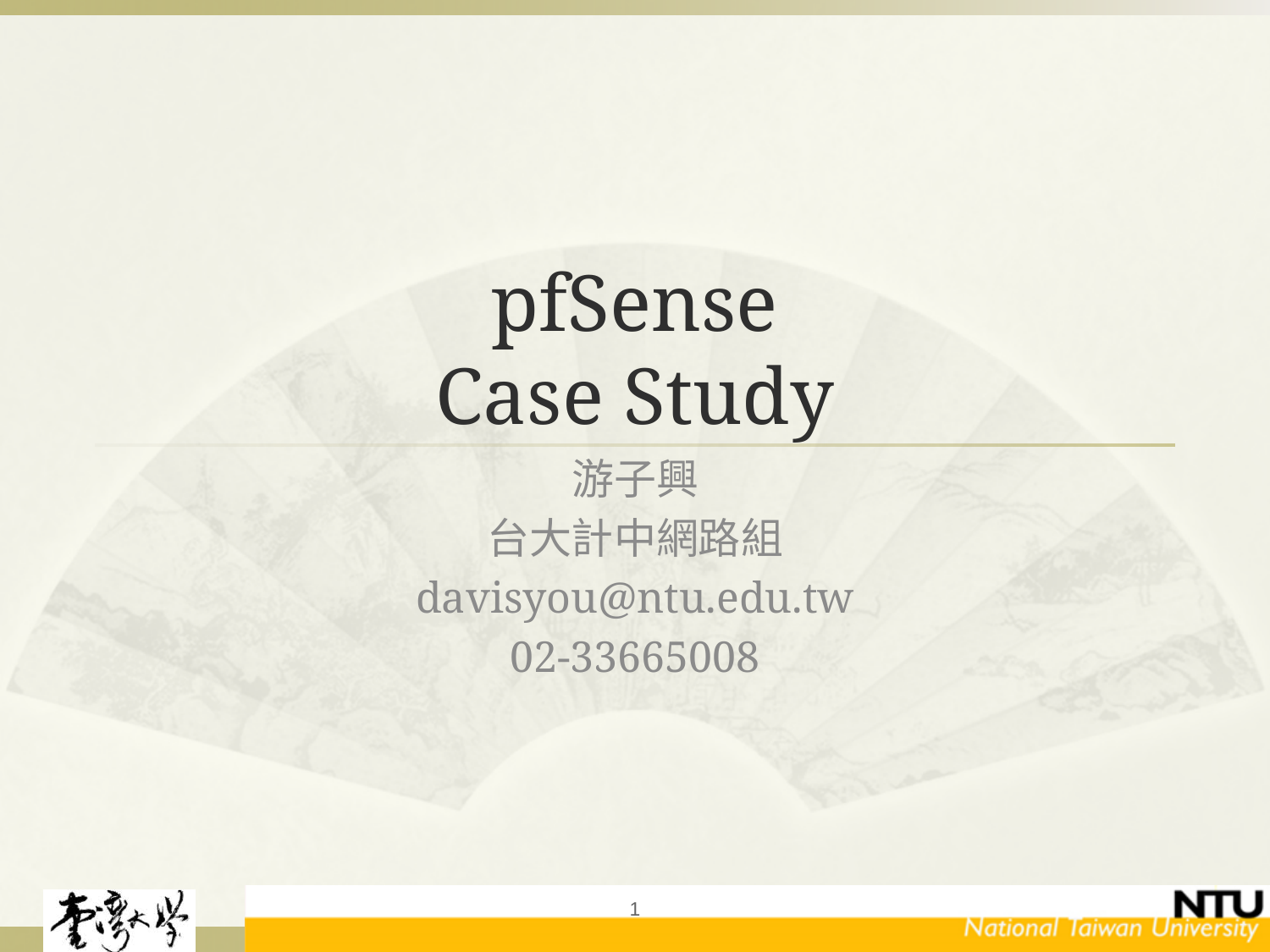

# pfSense Case Study
游子興
台大計中網路組
davisyou@ntu.edu.tw
02-33665008
1